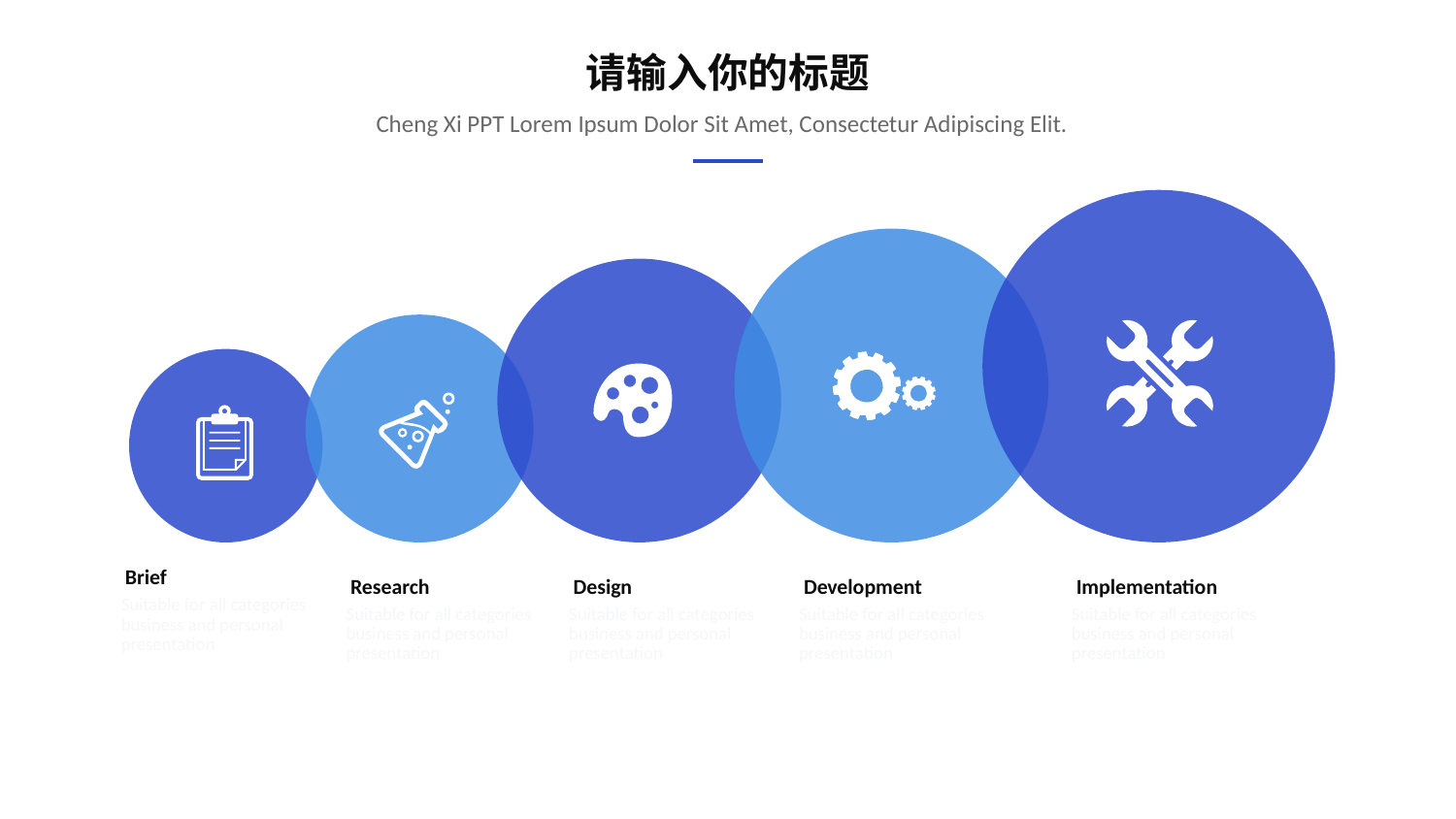

请输入你的标题
Cheng Xi PPT Lorem Ipsum Dolor Sit Amet, Consectetur Adipiscing Elit.

Brief
Research
Design
Development
Implementation
Suitable for all categories business and personal presentation
Suitable for all categories business and personal presentation
Suitable for all categories business and personal presentation
Suitable for all categories business and personal presentation
Suitable for all categories business and personal presentation